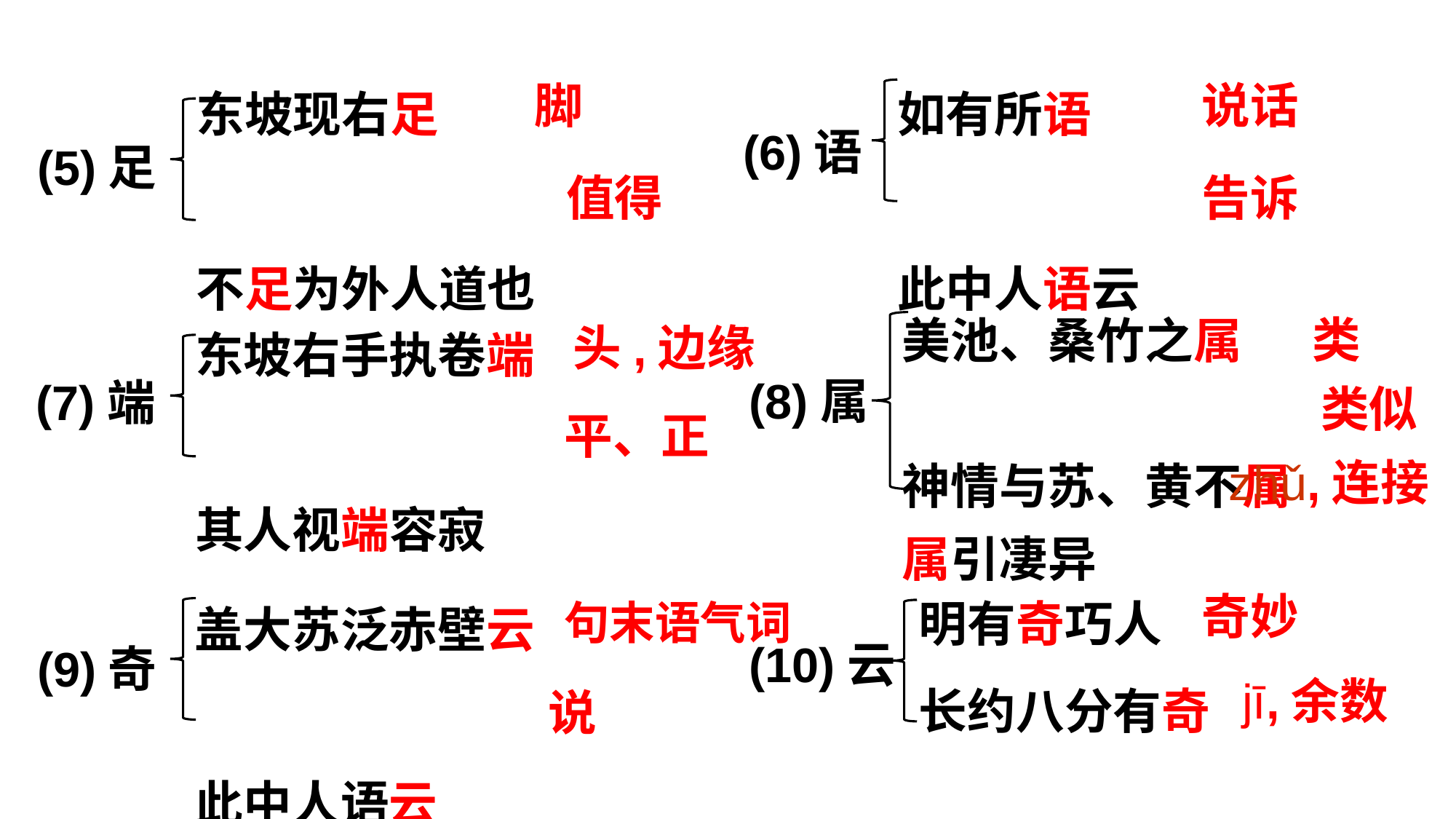

东坡现右足
不足为外人道也
如有所语
此中人语云
脚
说话

(6)语
(5)足
值得
告诉
东坡右手执卷端
其人视端容寂
美池、桑竹之属
神情与苏、黄不属属引凄异
类
头,边缘

(8)属
(7)端
类似
平、正
zhǔ,连接
明有奇巧人
长约八分有奇
盖大苏泛赤壁云
此中人语云
奇妙
句末语气词

(10)云
(9)奇
jī,余数
说